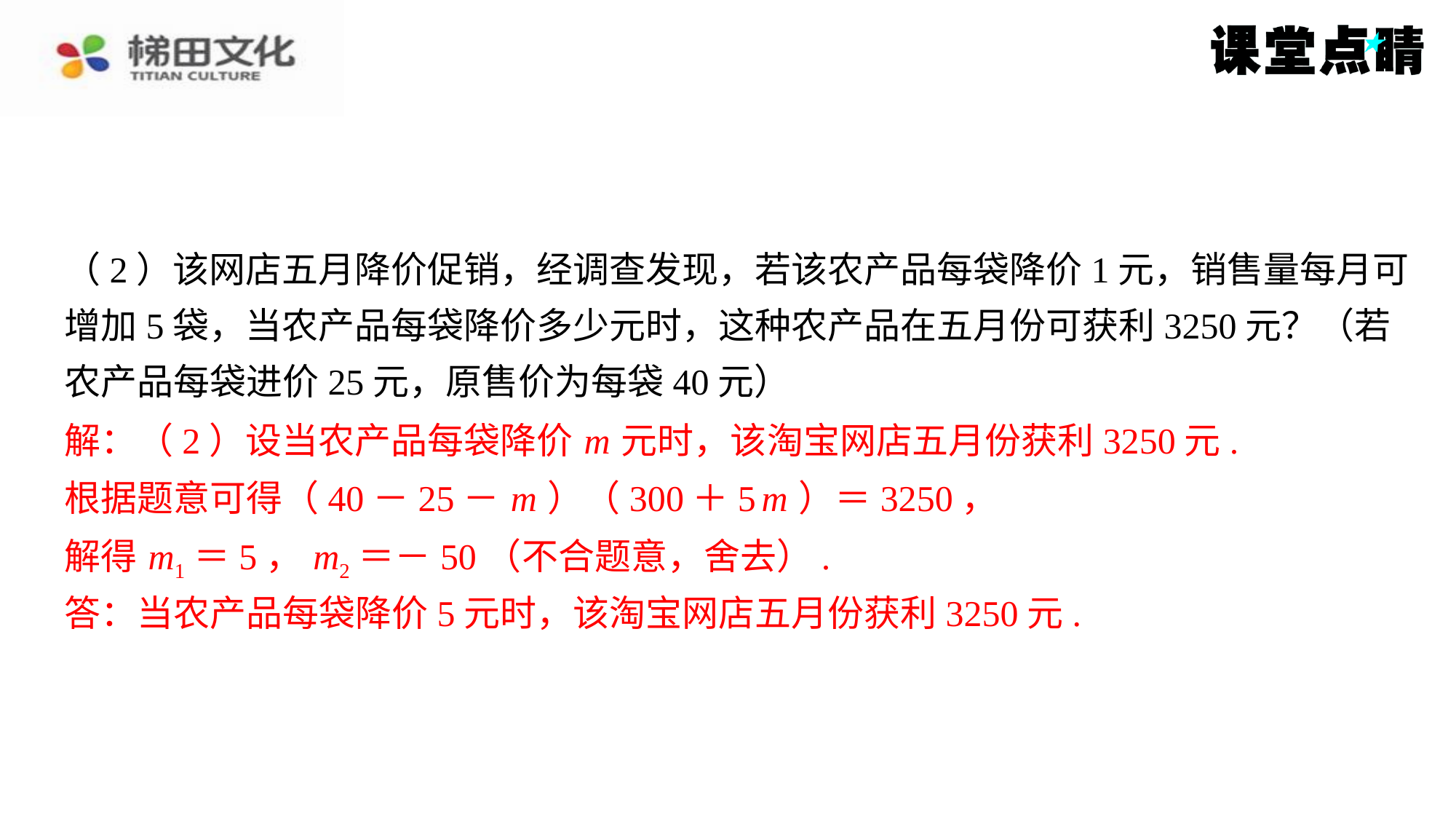

（2）该网店五月降价促销，经调查发现，若该农产品每袋降价1元，销售量每月可
增加5袋，当农产品每袋降价多少元时，这种农产品在五月份可获利3250元？（若
农产品每袋进价25元，原售价为每袋40元）
解：（2）设当农产品每袋降价 m 元时，该淘宝网店五月份获利3250元.
解：（2）设当农产品每袋降价 m 元时，该淘宝网店五月份获利3250元.
根据题意可得（40－25－ m ）（300＋5 m ）＝3250，
解得 m1＝5， m2＝－50（不合题意，舍去）.
根据题意可得（40－25－ m ）（300＋5 m ）＝3250，
解得 m1＝5， m2＝－50（不合题意，舍去）.
答：当农产品每袋降价5元时，该淘宝网店五月份获利3250元.
答：当农产品每袋降价5元时，该淘宝网店五月份获利3250元.